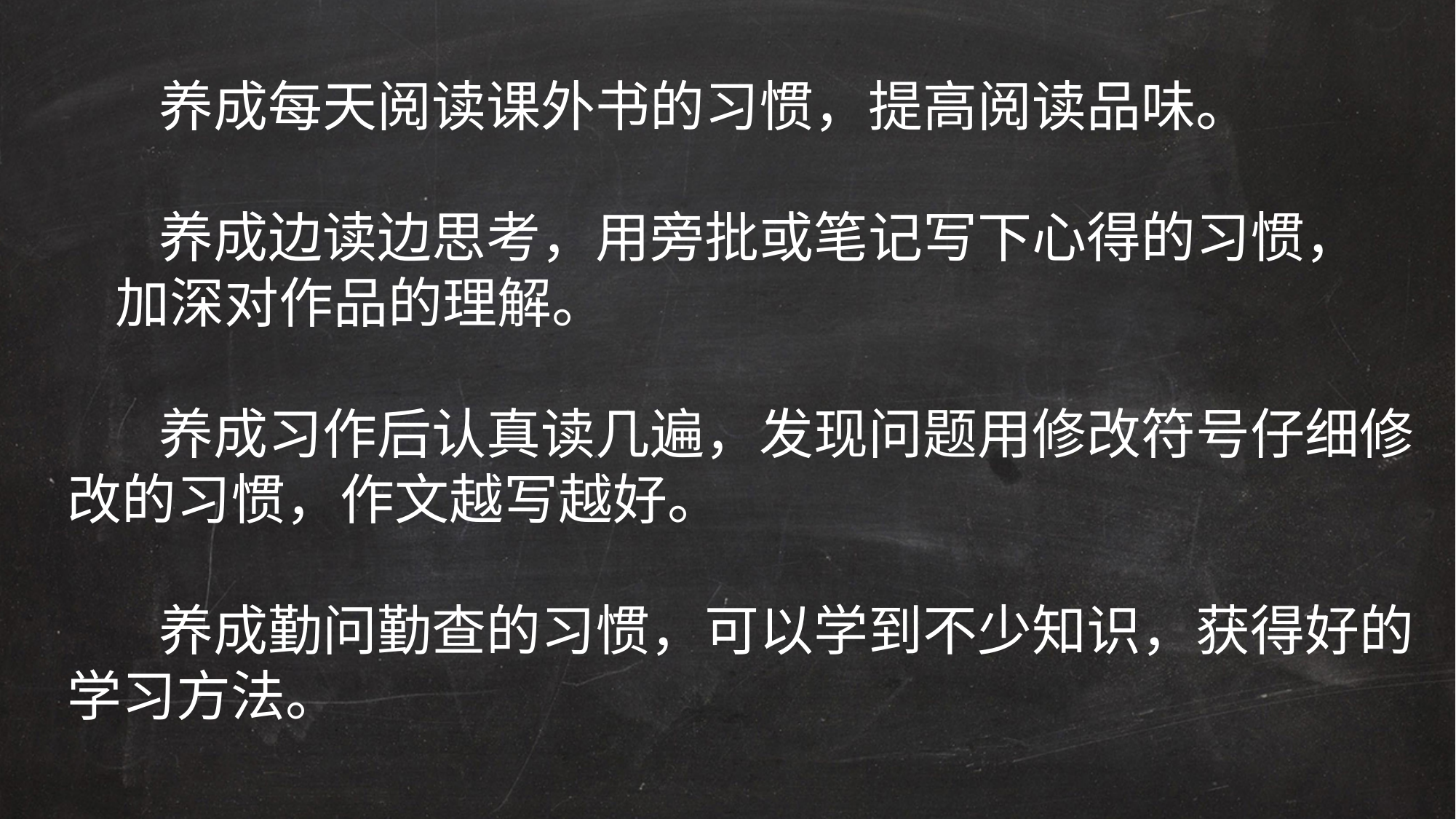

养成每天阅读课外书的习惯，提高阅读品味。

  养成边读边思考，用旁批或笔记写下心得的习惯，         加深对作品的理解。

  养成习作后认真读几遍，发现问题用修改符号仔细修改的习惯，作文越写越好。

  养成勤问勤查的习惯，可以学到不少知识，获得好的学习方法。